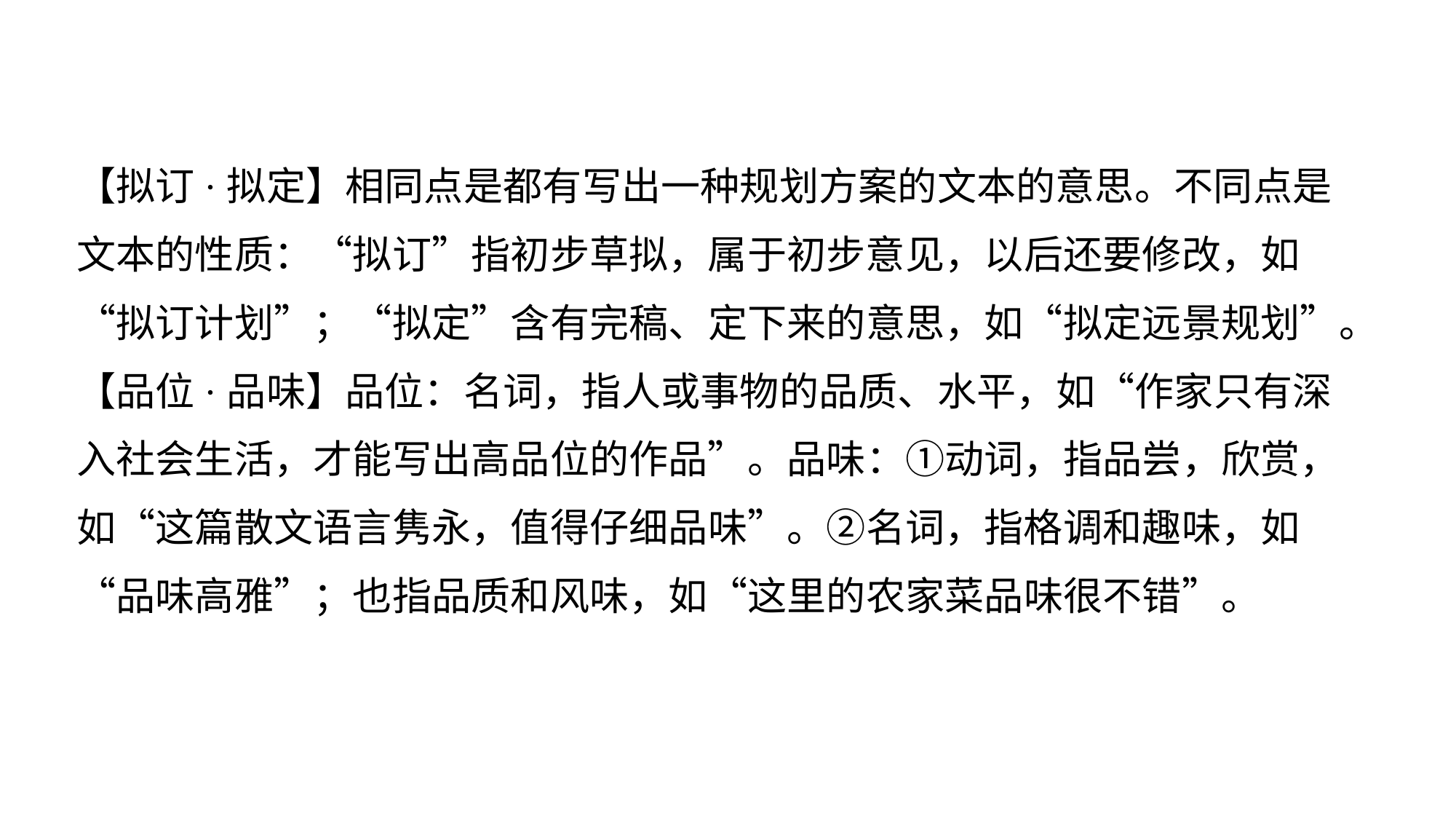

【拟订·拟定】相同点是都有写出一种规划方案的文本的意思。不同点是文本的性质：“拟订”指初步草拟，属于初步意见，以后还要修改，如“拟订计划”；“拟定”含有完稿、定下来的意思，如“拟定远景规划”。
【品位·品味】品位：名词，指人或事物的品质、水平，如“作家只有深入社会生活，才能写出高品位的作品”。品味：①动词，指品尝，欣赏，如“这篇散文语言隽永，值得仔细品味”。②名词，指格调和趣味，如“品味高雅”；也指品质和风味，如“这里的农家菜品味很不错”。